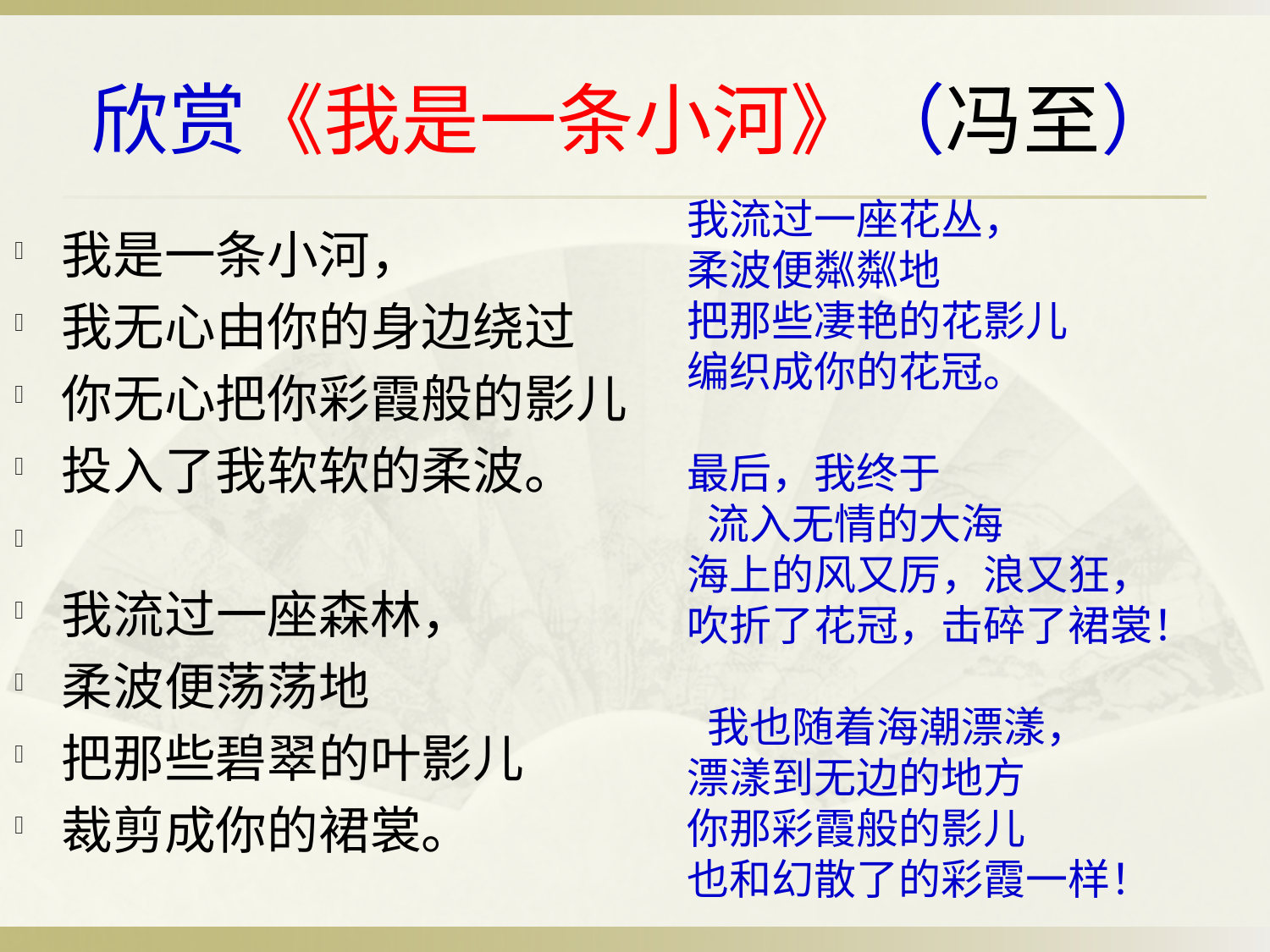

# 欣赏《我是一条小河》（冯至）
我流过一座花丛，
柔波便粼粼地
把那些凄艳的花影儿
编织成你的花冠。

最后，我终于
 流入无情的大海
海上的风又厉，浪又狂，
吹折了花冠，击碎了裙裳！

 我也随着海潮漂漾，
漂漾到无边的地方
你那彩霞般的影儿
也和幻散了的彩霞一样！
我是一条小河，
我无心由你的身边绕过
你无心把你彩霞般的影儿
投入了我软软的柔波。

我流过一座森林，
柔波便荡荡地
把那些碧翠的叶影儿
裁剪成你的裙裳。